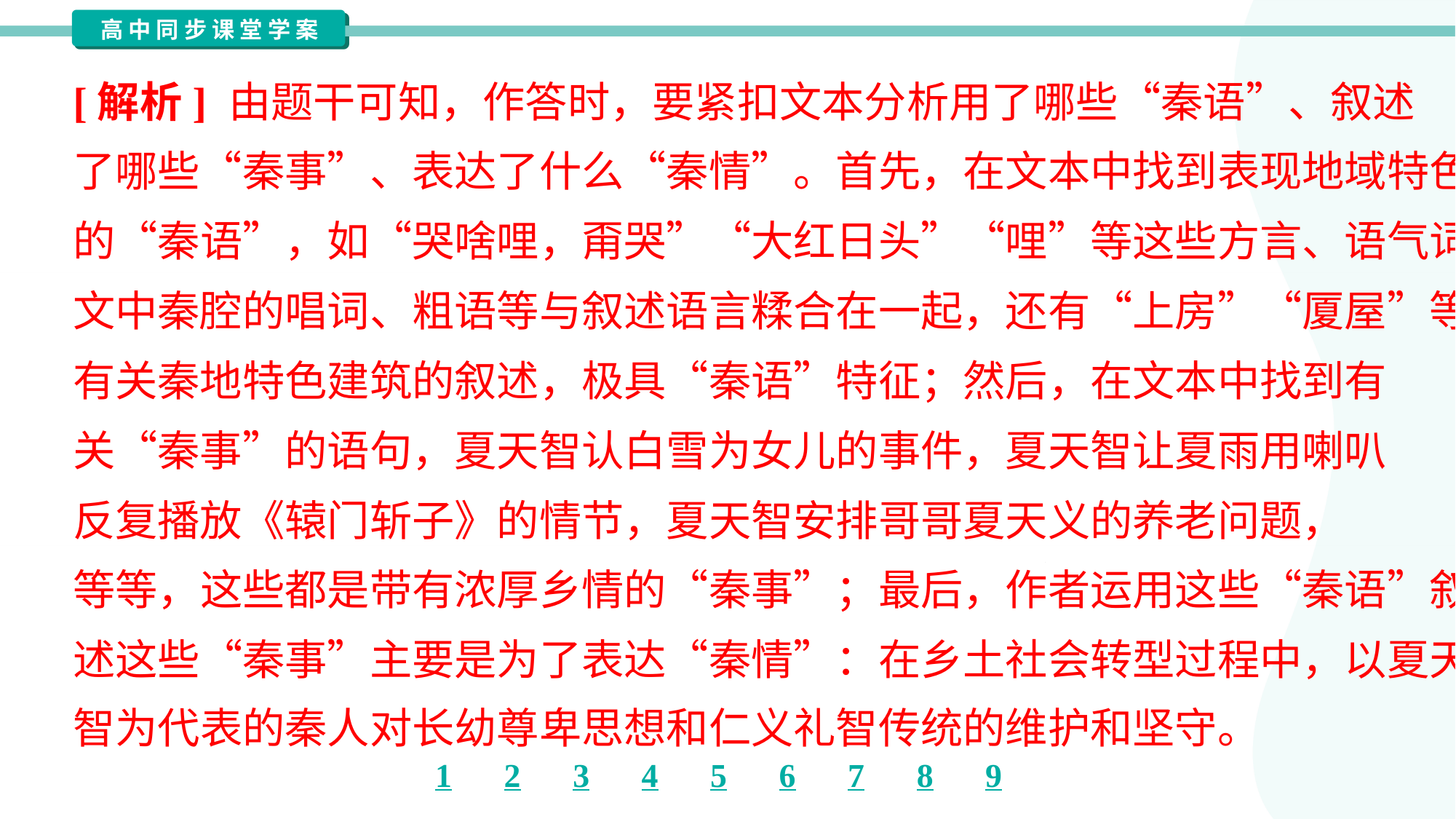

[解析] 由题干可知，作答时，要紧扣文本分析用了哪些“秦语”、叙述
了哪些“秦事”、表达了什么“秦情”。首先，在文本中找到表现地域特色
的“秦语”，如“哭啥哩，甭哭”“大红日头”“哩”等这些方言、语气词以及
文中秦腔的唱词、粗语等与叙述语言糅合在一起，还有“上房”“厦屋”等
有关秦地特色建筑的叙述，极具“秦语”特征；然后，在文本中找到有
关“秦事”的语句，夏天智认白雪为女儿的事件，夏天智让夏雨用喇叭
反复播放《辕门斩子》的情节，夏天智安排哥哥夏天义的养老问题，
等等，这些都是带有浓厚乡情的“秦事”；最后，作者运用这些“秦语”叙
述这些“秦事”主要是为了表达“秦情”：在乡土社会转型过程中，以夏天
智为代表的秦人对长幼尊卑思想和仁义礼智传统的维护和坚守。